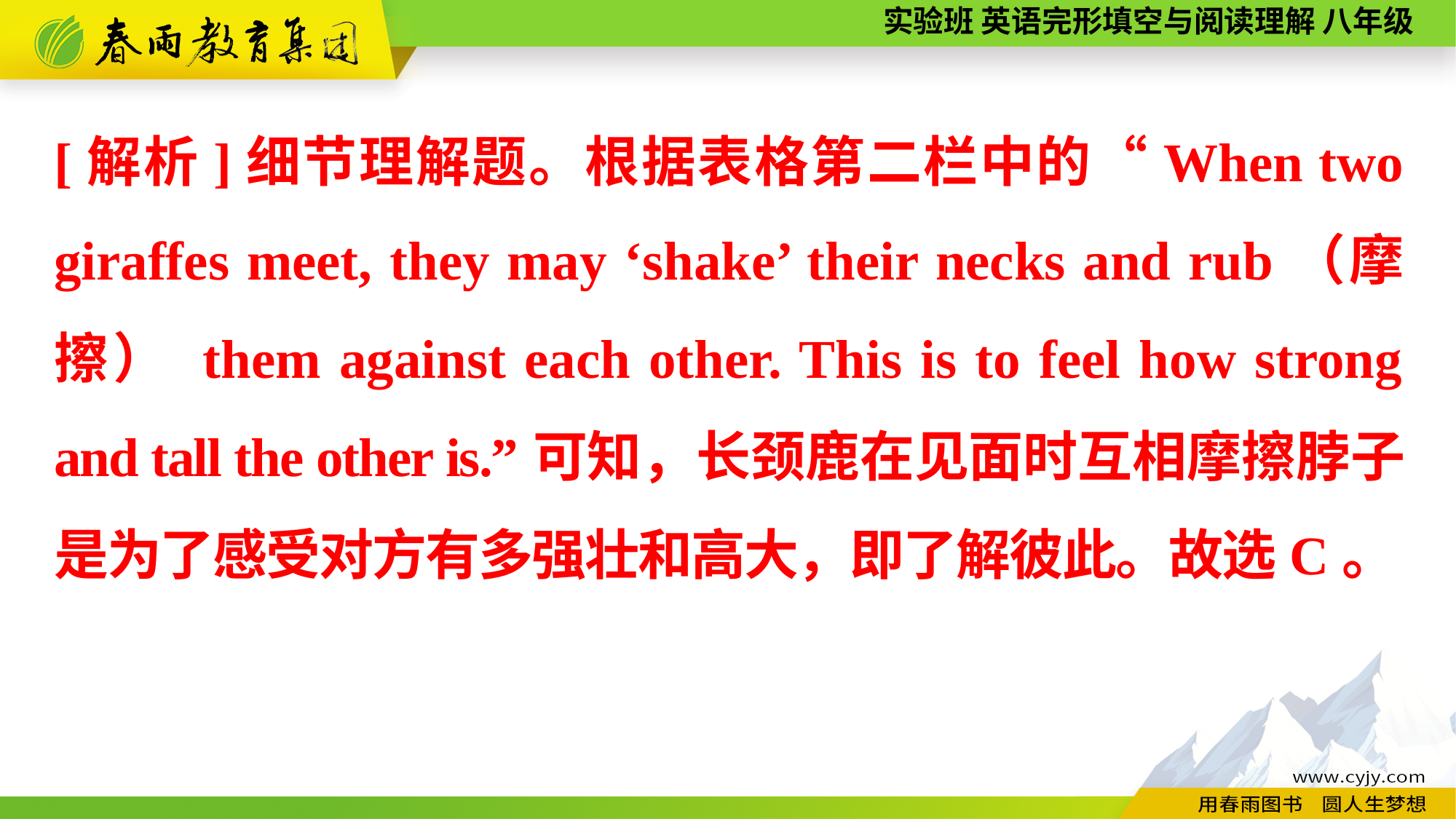

[解析]细节理解题。根据表格第二栏中的“When two giraffes meet, they may ‘shake’ their necks and rub（摩擦） them against each other. This is to feel how strong and tall the other is.”可知，长颈鹿在见面时互相摩擦脖子是为了感受对方有多强壮和高大，即了解彼此。故选C。